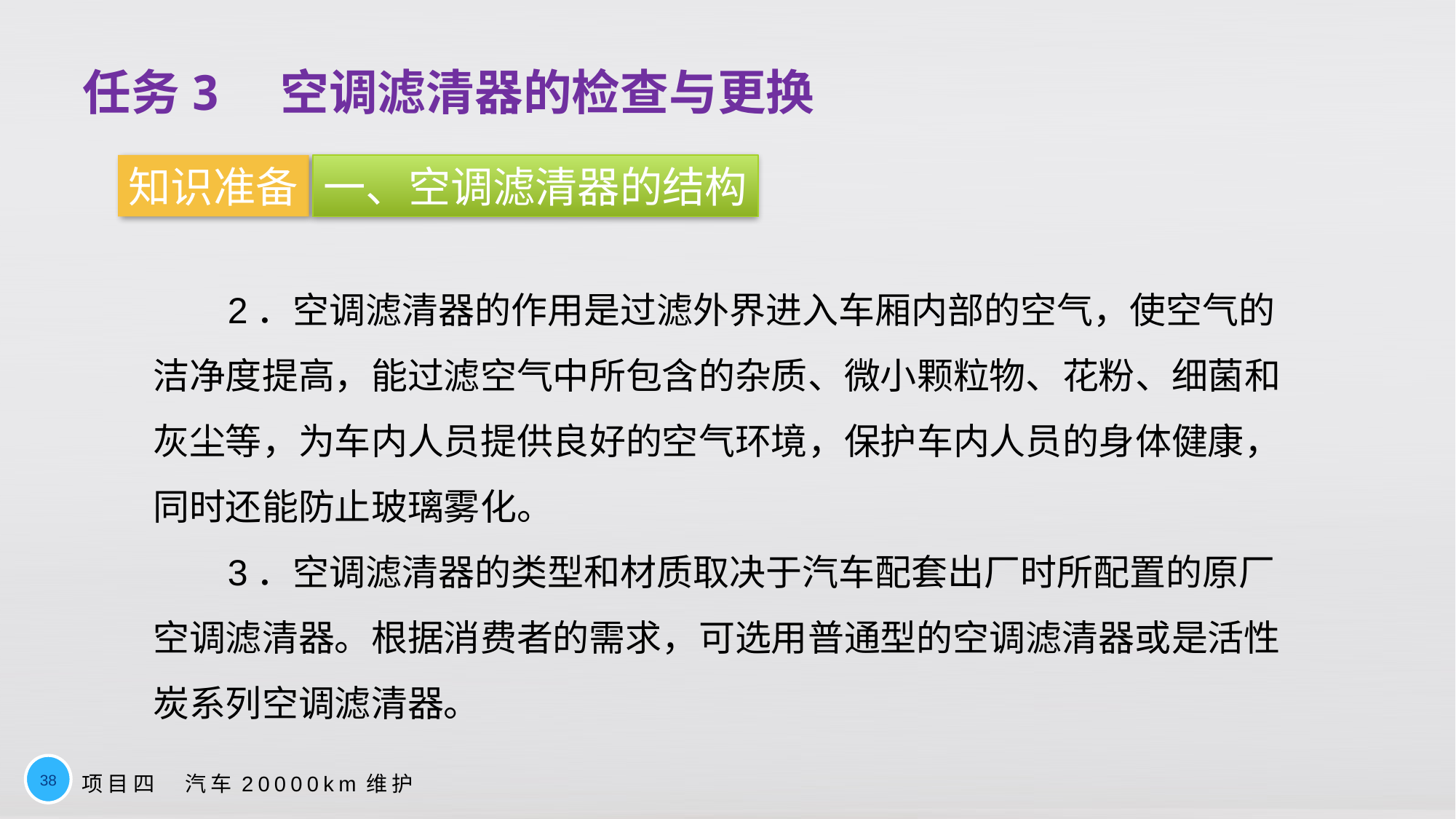

任务3　空调滤清器的检查与更换
知识准备
一、空调滤清器的结构
2．空调滤清器的作用是过滤外界进入车厢内部的空气，使空气的洁净度提高，能过滤空气中所包含的杂质、微小颗粒物、花粉、细菌和灰尘等，为车内人员提供良好的空气环境，保护车内人员的身体健康，同时还能防止玻璃雾化。
3．空调滤清器的类型和材质取决于汽车配套出厂时所配置的原厂空调滤清器。根据消费者的需求，可选用普通型的空调滤清器或是活性炭系列空调滤清器。
38